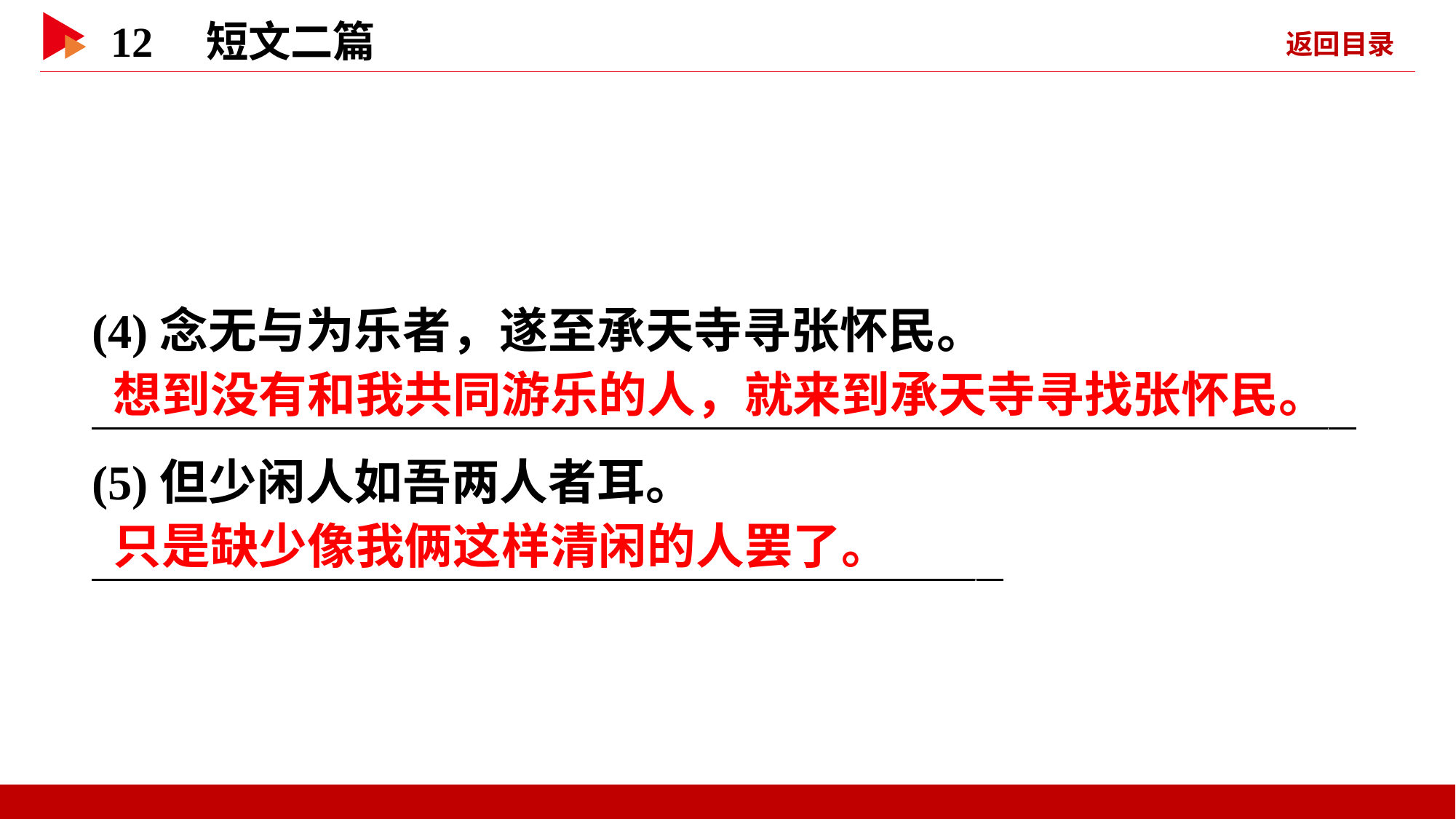

(4)念无与为乐者，遂至承天寺寻张怀民。
                                                                                            _
(5)但少闲人如吾两人者耳。
                                                                  _
 想到没有和我共同游乐的人，就来到承天寺寻找张怀民。
 只是缺少像我俩这样清闲的人罢了。